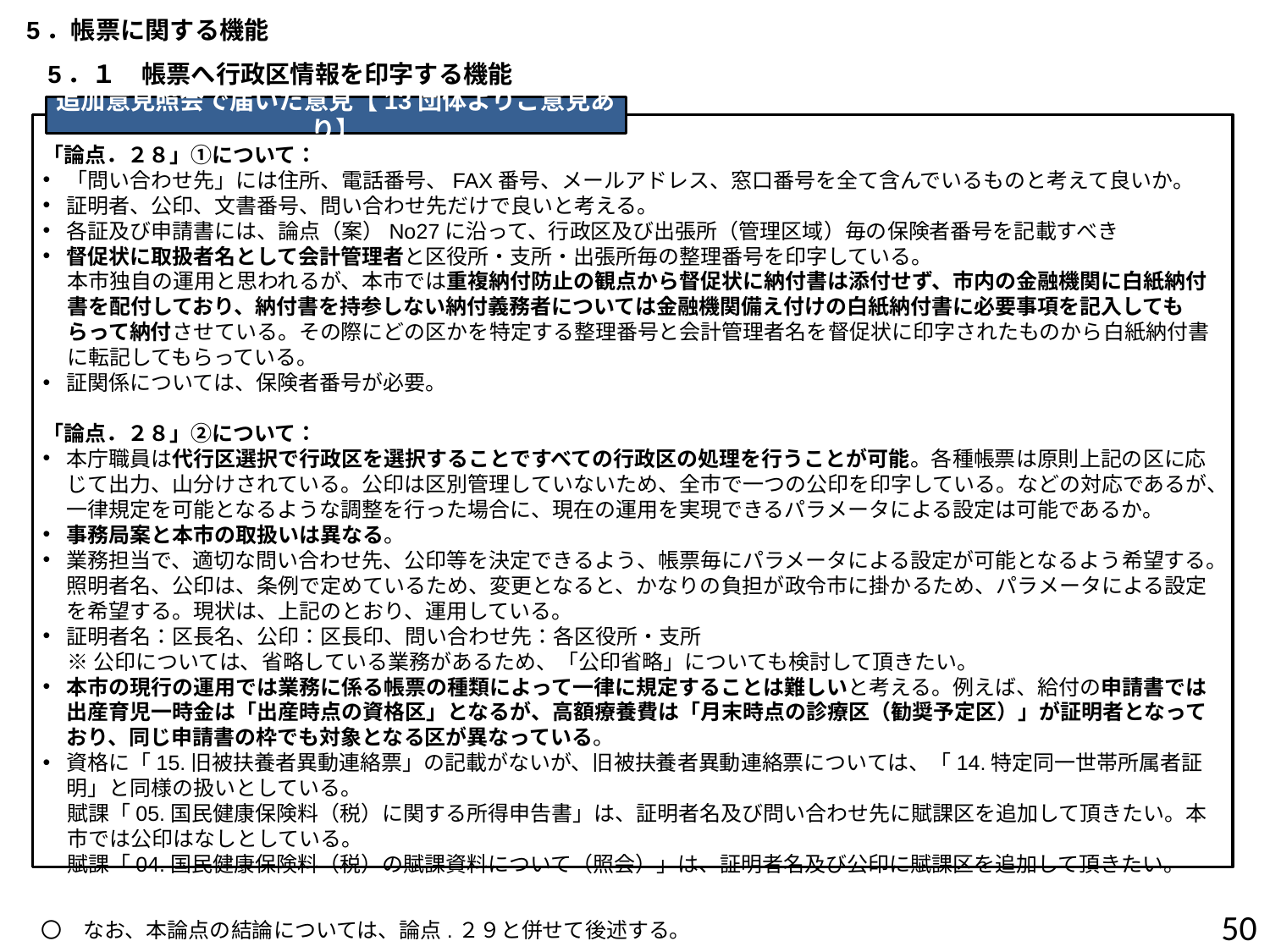

5．帳票に関する機能
5．１　帳票へ行政区情報を印字する機能
追加意見照会で届いた意見【13団体よりご意見あり】

「論点．２８」①について：
「問い合わせ先」には住所、電話番号、FAX番号、メールアドレス、窓口番号を全て含んでいるものと考えて良いか。
証明者、公印、文書番号、問い合わせ先だけで良いと考える。
各証及び申請書には、論点（案）No27に沿って、行政区及び出張所（管理区域）毎の保険者番号を記載すべき
督促状に取扱者名として会計管理者と区役所・支所・出張所毎の整理番号を印字している。
本市独自の運用と思われるが、本市では重複納付防止の観点から督促状に納付書は添付せず、市内の金融機関に白紙納付書を配付しており、納付書を持参しない納付義務者については金融機関備え付けの白紙納付書に必要事項を記入してもらって納付させている。その際にどの区かを特定する整理番号と会計管理者名を督促状に印字されたものから白紙納付書に転記してもらっている。
証関係については、保険者番号が必要。

「論点．２８」②について：
本庁職員は代行区選択で行政区を選択することですべての行政区の処理を行うことが可能。各種帳票は原則上記の区に応じて出力、山分けされている。公印は区別管理していないため、全市で一つの公印を印字している。などの対応であるが、一律規定を可能となるような調整を行った場合に、現在の運用を実現できるパラメータによる設定は可能であるか。
事務局案と本市の取扱いは異なる。
業務担当で、適切な問い合わせ先、公印等を決定できるよう、帳票毎にパラメータによる設定が可能となるよう希望する。照明者名、公印は、条例で定めているため、変更となると、かなりの負担が政令市に掛かるため、パラメータによる設定を希望する。現状は、上記のとおり、運用している。
証明者名：区長名、公印：区長印、問い合わせ先：各区役所・支所
※公印については、省略している業務があるため、「公印省略」についても検討して頂きたい。
本市の現行の運用では業務に係る帳票の種類によって一律に規定することは難しいと考える。例えば、給付の申請書では出産育児一時金は「出産時点の資格区」となるが、高額療養費は「月末時点の診療区（勧奨予定区）」が証明者となっており、同じ申請書の枠でも対象となる区が異なっている。
資格に「15.旧被扶養者異動連絡票」の記載がないが、旧被扶養者異動連絡票については、「14.特定同一世帯所属者証明」と同様の扱いとしている。
賦課「05.国民健康保険料（税）に関する所得申告書」は、証明者名及び問い合わせ先に賦課区を追加して頂きたい。本市では公印はなしとしている。
賦課「04.国民健康保険料（税）の賦課資料について（照会）」は、証明者名及び公印に賦課区を追加して頂きたい。

50
〇　なお、本論点の結論については、論点.２９と併せて後述する。